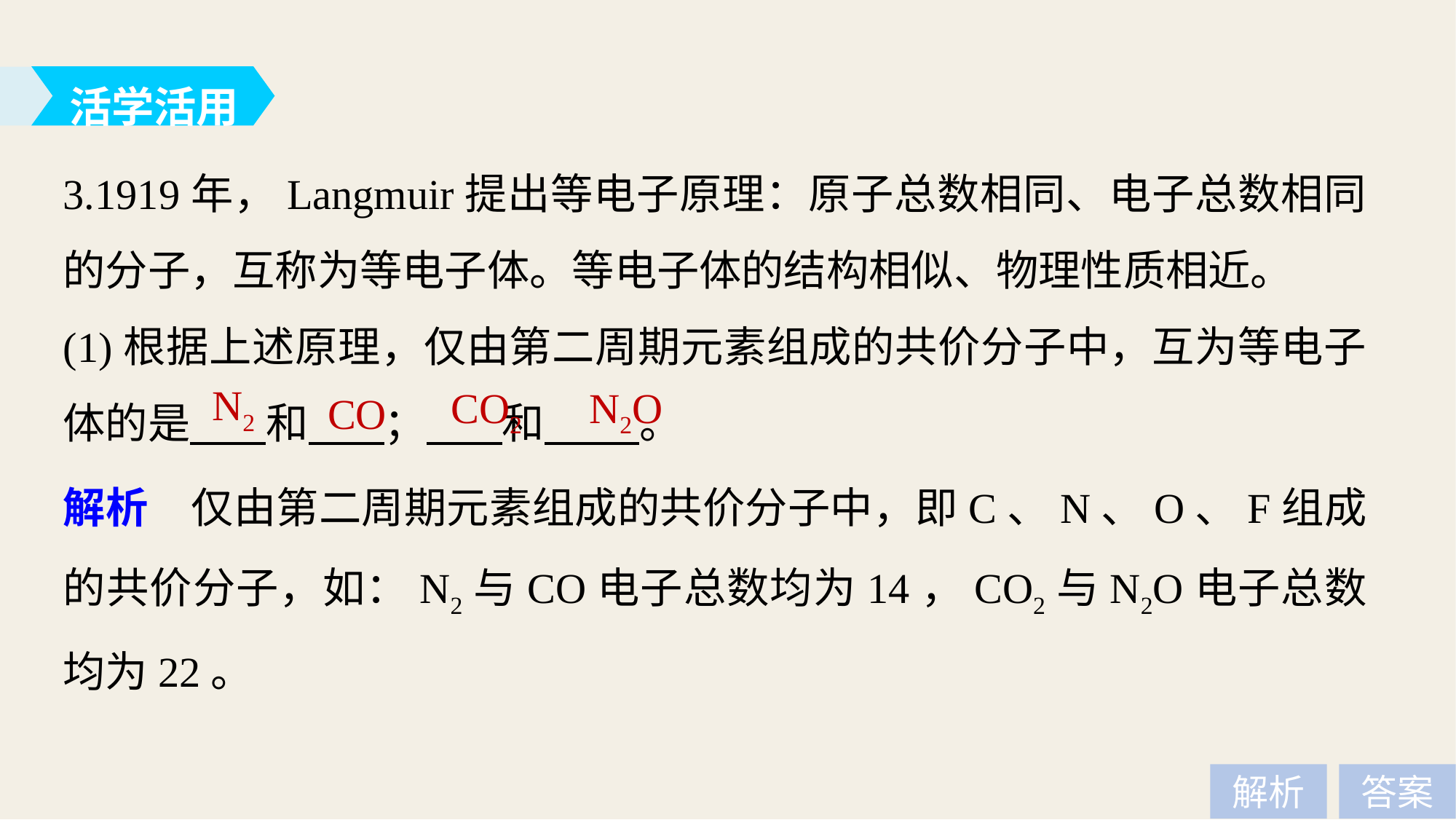

活学活用

3.1919年，Langmuir提出等电子原理：原子总数相同、电子总数相同的分子，互称为等电子体。等电子体的结构相似、物理性质相近。
(1)根据上述原理，仅由第二周期元素组成的共价分子中，互为等电子体的是        和        ；        和          。
N2
CO2
N2O
CO
解析　仅由第二周期元素组成的共价分子中，即C、N、O、F组成的共价分子，如：N2与CO电子总数均为14，CO2与N2O电子总数均为22。
解析
答案